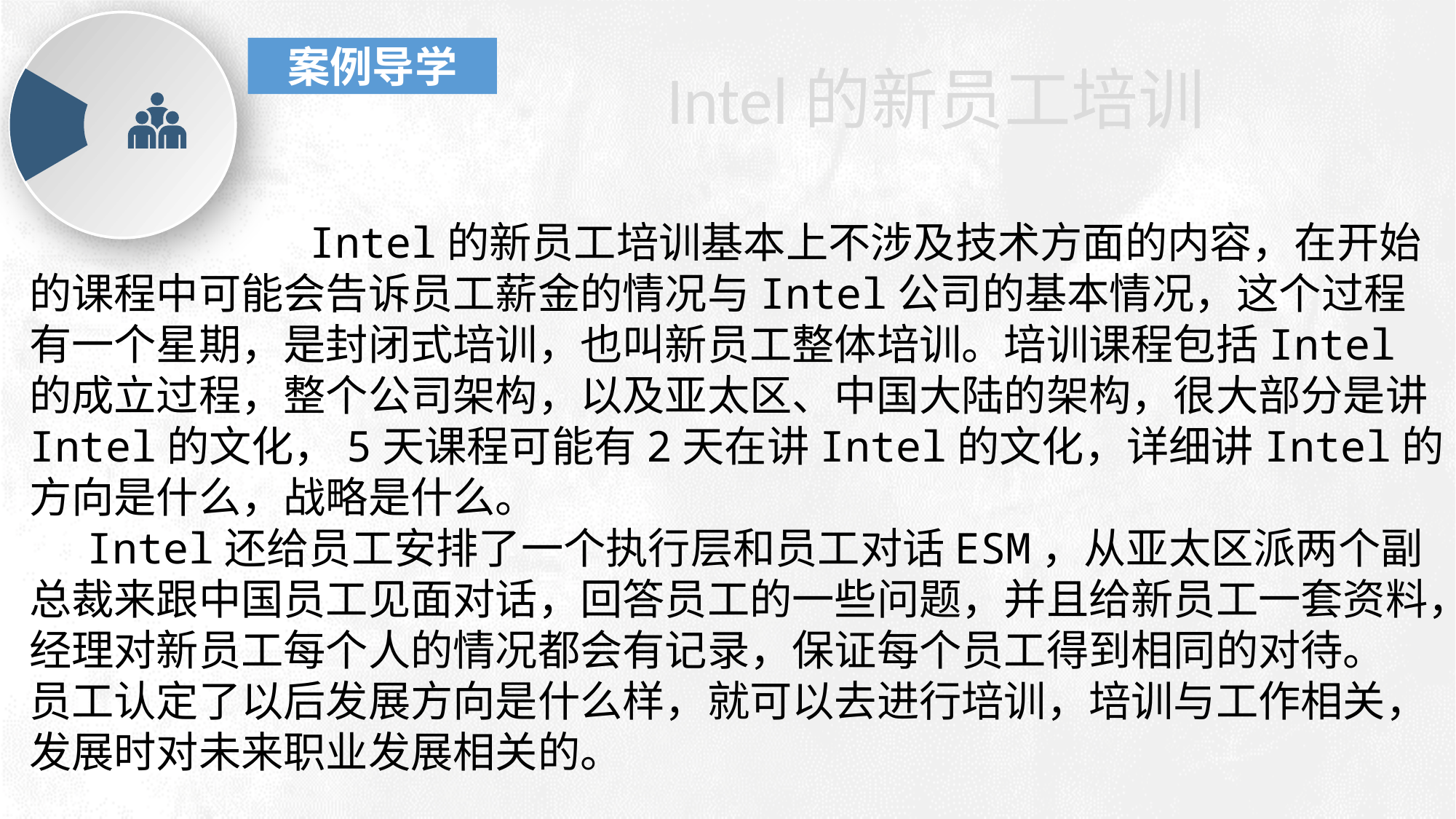

# Intel的新员工培训

案例导学
           Intel的新员工培训基本上不涉及技术方面的内容，在开始的课程中可能会告诉员工薪金的情况与Intel公司的基本情况，这个过程有一个星期，是封闭式培训，也叫新员工整体培训。培训课程包括Intel的成立过程，整个公司架构，以及亚太区、中国大陆的架构，很大部分是讲Intel的文化，5天课程可能有2天在讲Intel的文化，详细讲Intel的方向是什么，战略是什么。
     Intel还给员工安排了一个执行层和员工对话ESM，从亚太区派两个副总裁来跟中国员工见面对话，回答员工的一些问题，并且给新员工一套资料，经理对新员工每个人的情况都会有记录，保证每个员工得到相同的对待。
员工认定了以后发展方向是什么样，就可以去进行培训，培训与工作相关，发展时对未来职业发展相关的。